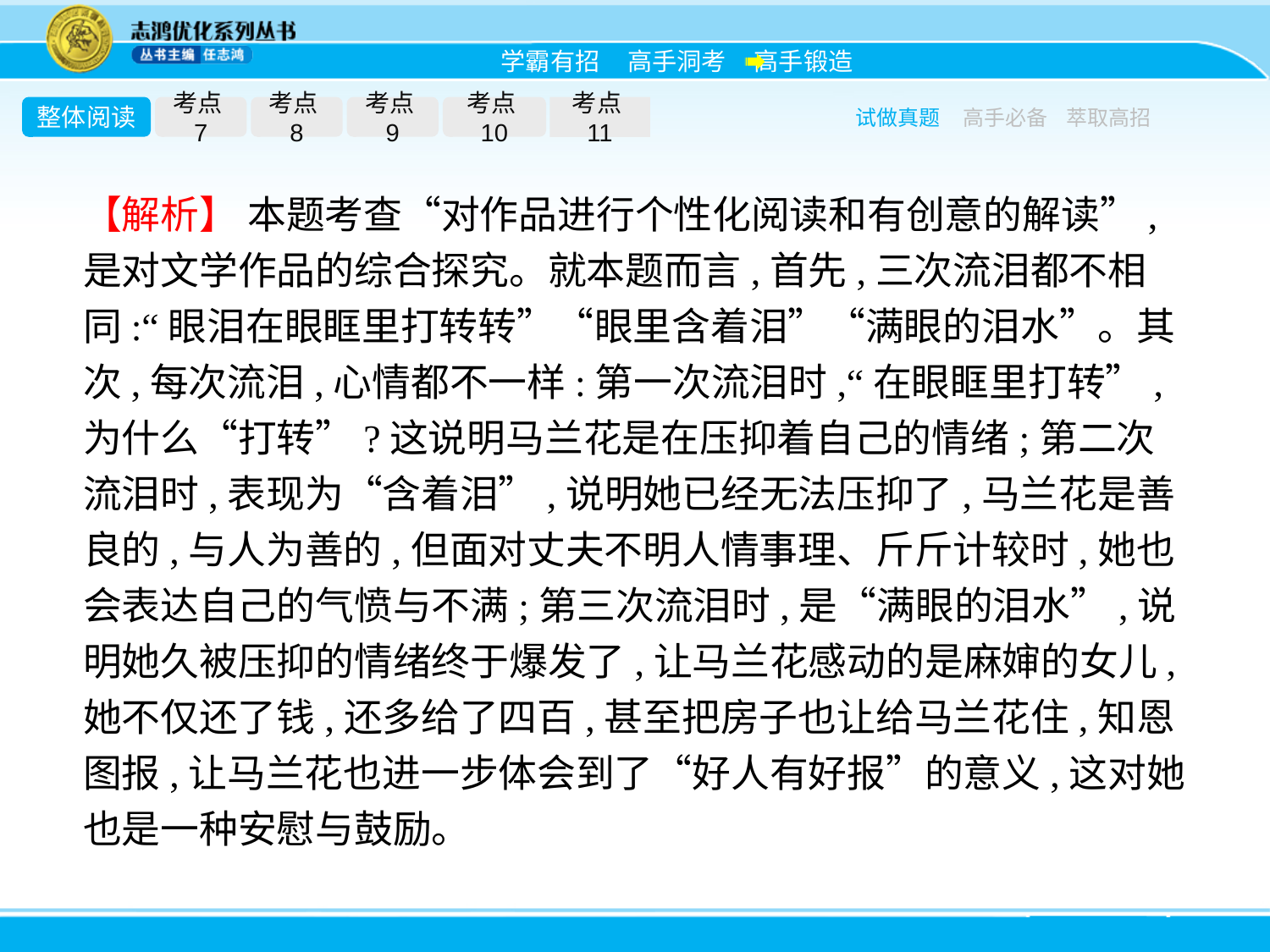

整体阅读
考点7
考点8
考点9
考点10
考点11
试做真题
高手必备
萃取高招
【解析】 本题考查“对作品进行个性化阅读和有创意的解读”,是对文学作品的综合探究。就本题而言,首先,三次流泪都不相同:“眼泪在眼眶里打转转”“眼里含着泪”“满眼的泪水”。其次,每次流泪,心情都不一样:第一次流泪时,“在眼眶里打转”,为什么“打转”?这说明马兰花是在压抑着自己的情绪;第二次流泪时,表现为“含着泪”,说明她已经无法压抑了,马兰花是善良的,与人为善的,但面对丈夫不明人情事理、斤斤计较时,她也会表达自己的气愤与不满;第三次流泪时,是“满眼的泪水”,说明她久被压抑的情绪终于爆发了,让马兰花感动的是麻婶的女儿,她不仅还了钱,还多给了四百,甚至把房子也让给马兰花住,知恩图报,让马兰花也进一步体会到了“好人有好报”的意义,这对她也是一种安慰与鼓励。